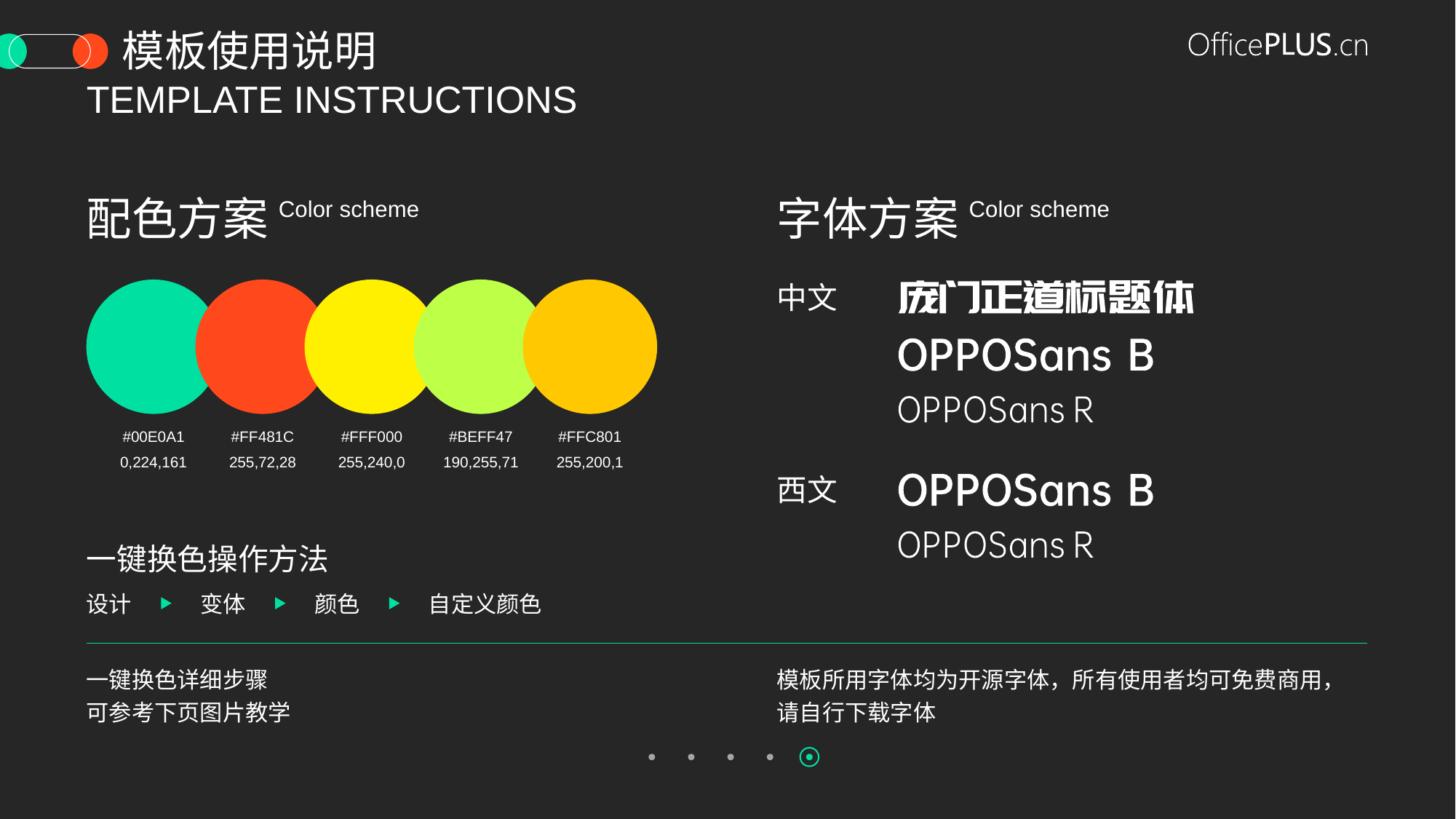

模板使用说明
Template instructions
配色方案
字体方案
Color scheme
Color scheme
中文

#00E0A1
#FF481C
#FFF000
#BEFF47
#FFC801
0,224,161
255,72,28
255,240,0
190,255,71
255,200,1
西文

一键换色操作方法
设计
变体
颜色
自定义颜色

一键换色详细步骤
可参考下页图片教学
模板所用字体均为开源字体，所有使用者均可免费商用，请自行下载字体